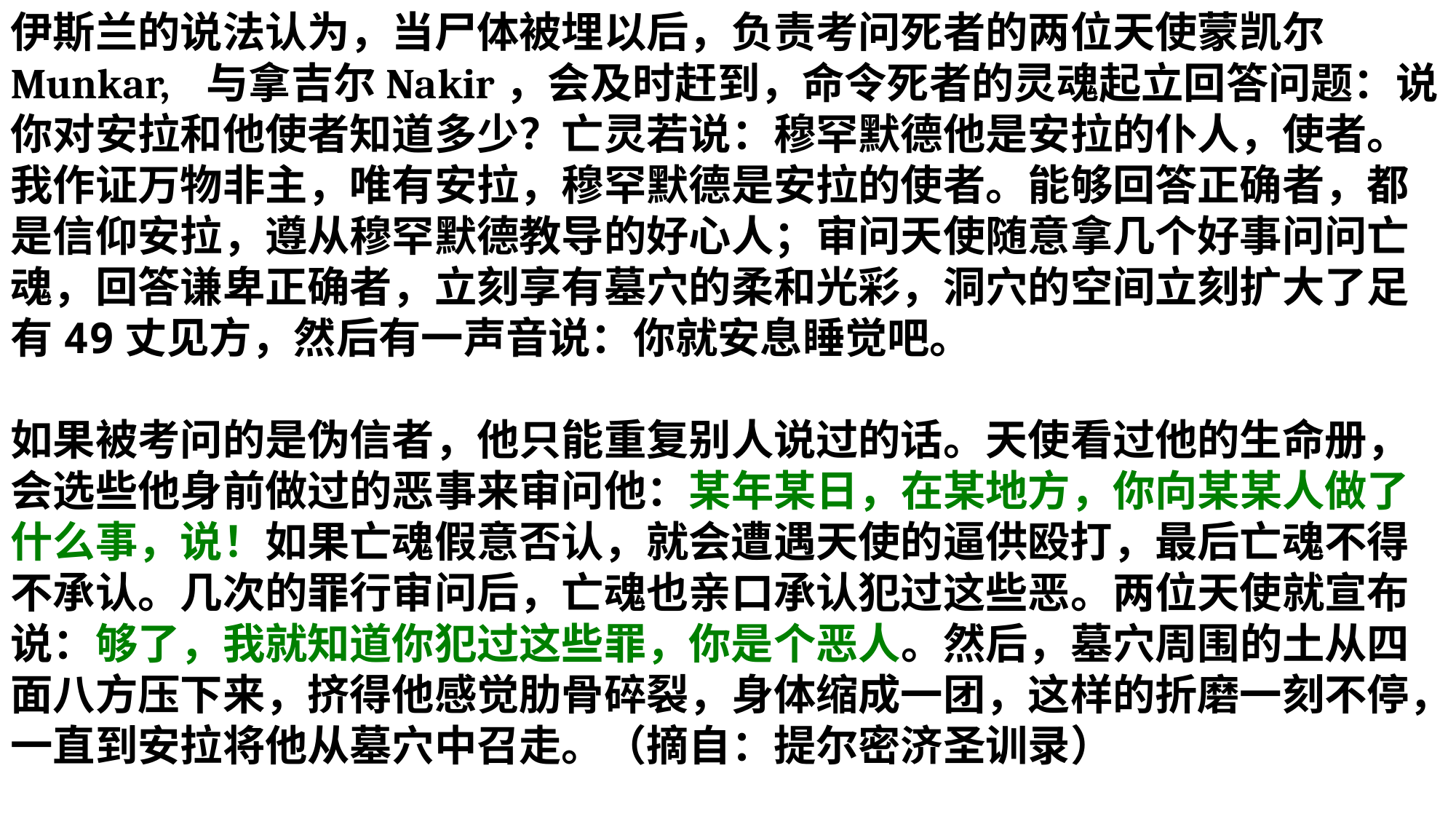

伊斯兰的说法认为，当尸体被埋以后，负责考问死者的两位天使蒙凯尔Munkar, 与拿吉尔Nakir，会及时赶到，命令死者的灵魂起立回答问题：说你对安拉和他使者知道多少？亡灵若说：穆罕默德他是安拉的仆人，使者。我作证万物非主，唯有安拉，穆罕默德是安拉的使者。能够回答正确者，都是信仰安拉，遵从穆罕默德教导的好心人；审问天使随意拿几个好事问问亡魂，回答谦卑正确者，立刻享有墓穴的柔和光彩，洞穴的空间立刻扩大了足有49丈见方，然后有一声音说：你就安息睡觉吧。

如果被考问的是伪信者，他只能重复别人说过的话。天使看过他的生命册，会选些他身前做过的恶事来审问他：某年某日，在某地方，你向某某人做了什么事，说！如果亡魂假意否认，就会遭遇天使的逼供殴打，最后亡魂不得不承认。几次的罪行审问后，亡魂也亲口承认犯过这些恶。两位天使就宣布说：够了，我就知道你犯过这些罪，你是个恶人。然后，墓穴周围的土从四面八方压下来，挤得他感觉肋骨碎裂，身体缩成一团，这样的折磨一刻不停，一直到安拉将他从墓穴中召走。（摘自：提尔密济圣训录）